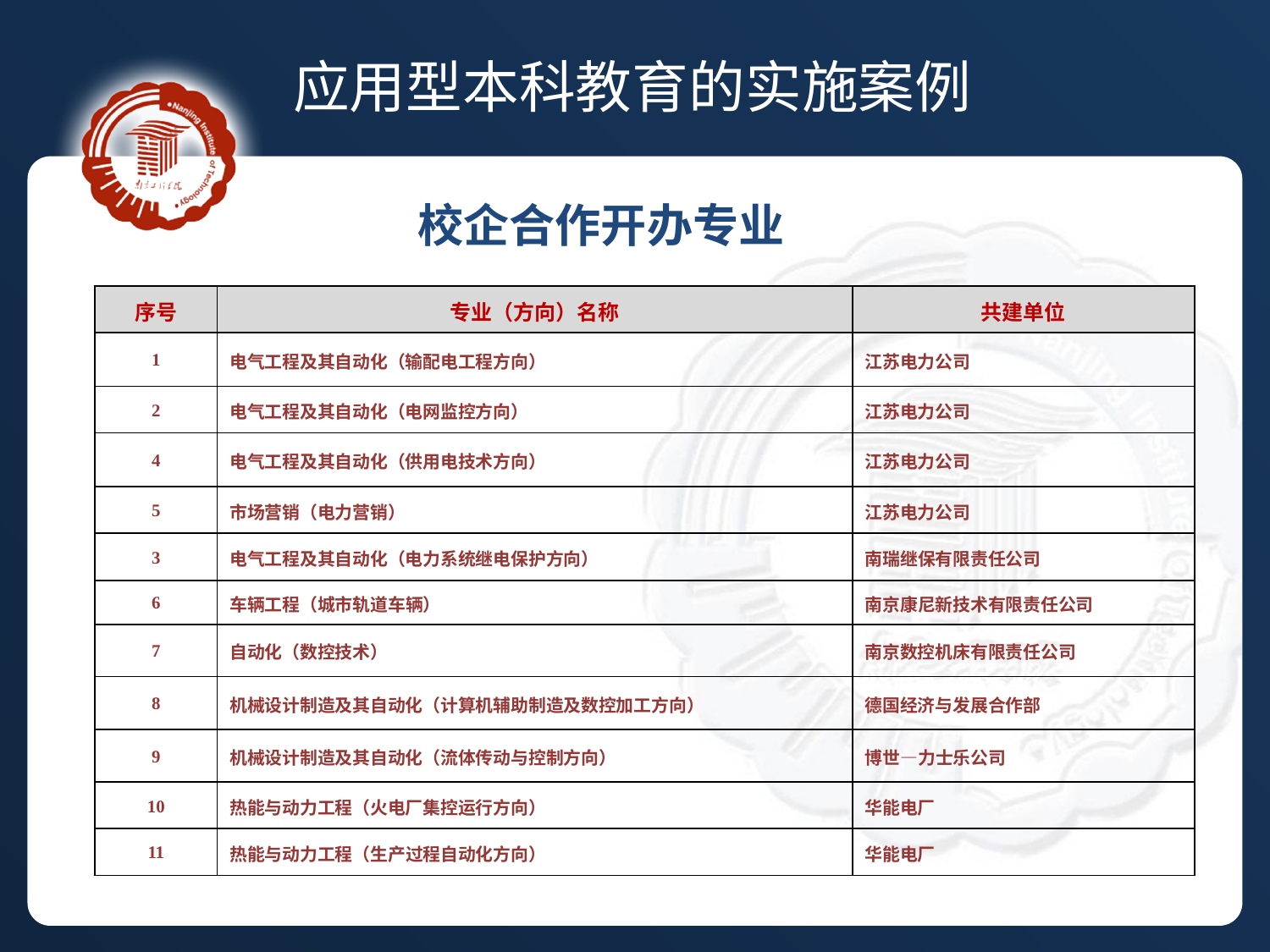

应用型本科教育的实施案例
校企合作开办专业
| 序号 | 专业（方向）名称 | 共建单位 |
| --- | --- | --- |
| 1 | 电气工程及其自动化（输配电工程方向） | 江苏电力公司 |
| 2 | 电气工程及其自动化（电网监控方向） | 江苏电力公司 |
| 4 | 电气工程及其自动化（供用电技术方向） | 江苏电力公司 |
| 5 | 市场营销（电力营销） | 江苏电力公司 |
| 3 | 电气工程及其自动化（电力系统继电保护方向） | 南瑞继保有限责任公司 |
| 6 | 车辆工程（城市轨道车辆） | 南京康尼新技术有限责任公司 |
| 7 | 自动化（数控技术） | 南京数控机床有限责任公司 |
| 8 | 机械设计制造及其自动化（计算机辅助制造及数控加工方向） | 德国经济与发展合作部 |
| 9 | 机械设计制造及其自动化（流体传动与控制方向） | 博世—力士乐公司 |
| 10 | 热能与动力工程（火电厂集控运行方向） | 华能电厂 |
| 11 | 热能与动力工程（生产过程自动化方向） | 华能电厂 |